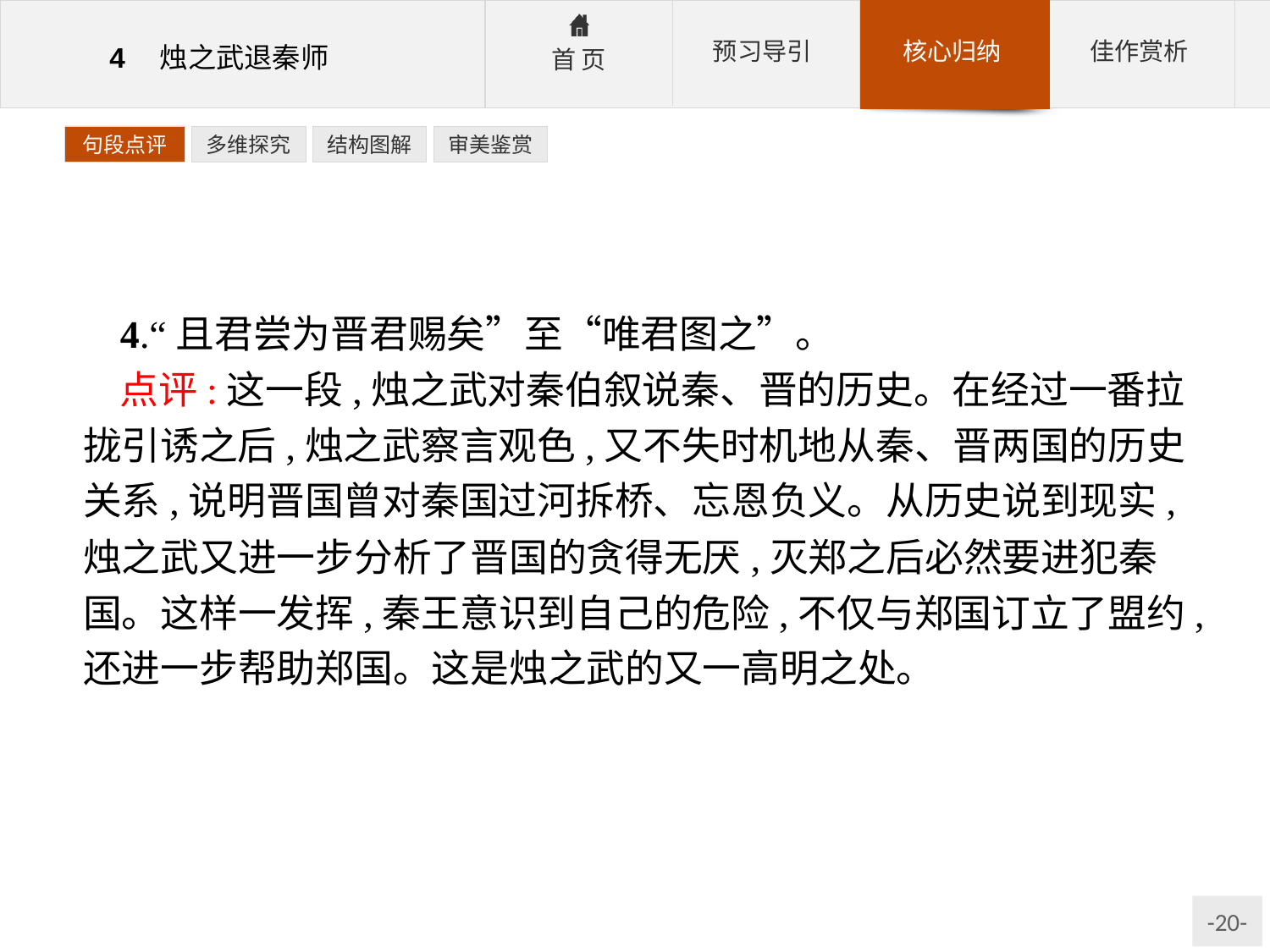

句段点评
多维探究
结构图解
审美鉴赏
4.“且君尝为晋君赐矣”至“唯君图之”。
点评:这一段,烛之武对秦伯叙说秦、晋的历史。在经过一番拉拢引诱之后,烛之武察言观色,又不失时机地从秦、晋两国的历史关系,说明晋国曾对秦国过河拆桥、忘恩负义。从历史说到现实,烛之武又进一步分析了晋国的贪得无厌,灭郑之后必然要进犯秦国。这样一发挥,秦王意识到自己的危险,不仅与郑国订立了盟约,还进一步帮助郑国。这是烛之武的又一高明之处。